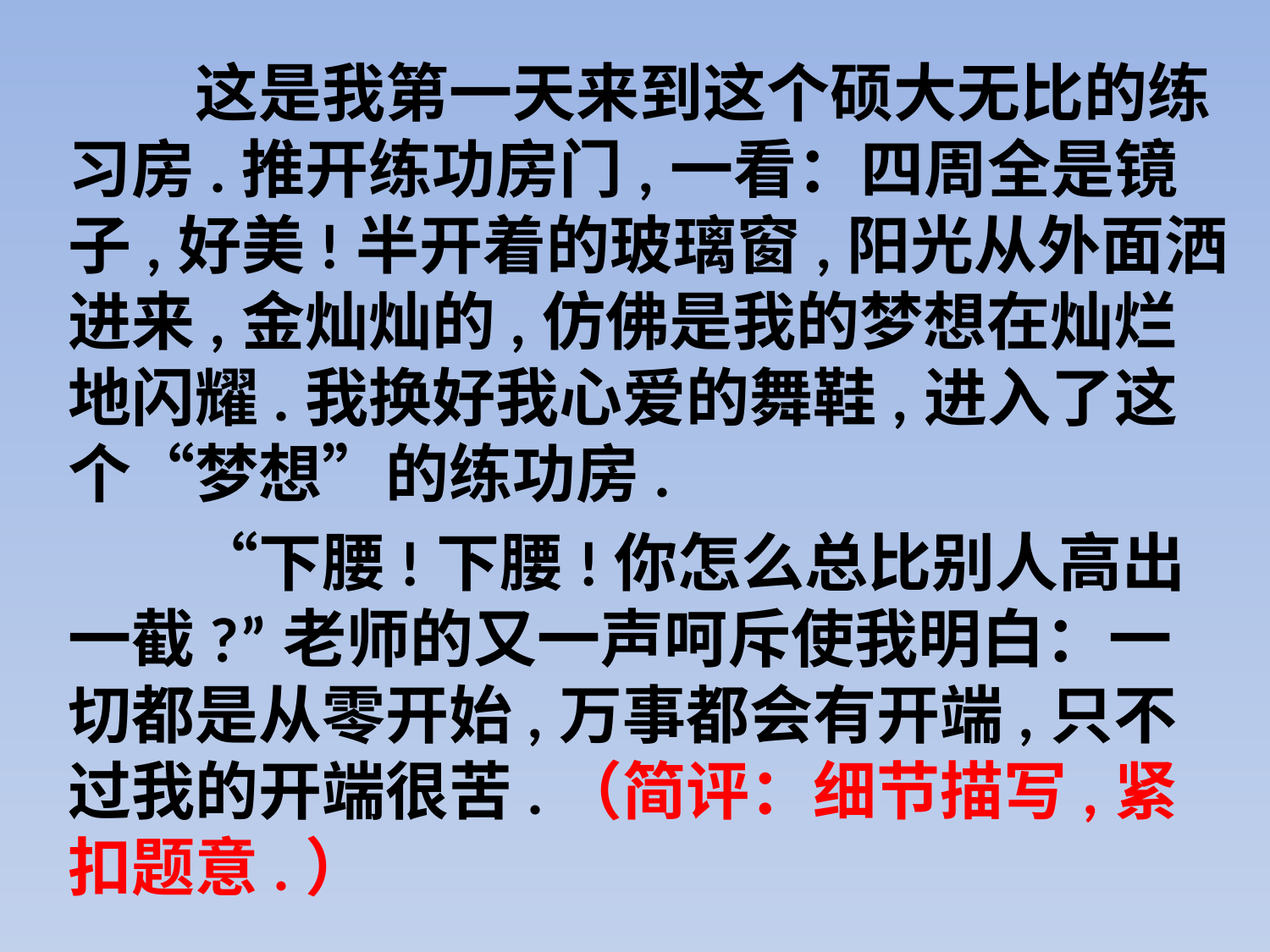

这是我第一天来到这个硕大无比的练习房.推开练功房门,一看：四周全是镜子,好美!半开着的玻璃窗,阳光从外面洒进来,金灿灿的,仿佛是我的梦想在灿烂地闪耀.我换好我心爱的舞鞋,进入了这个“梦想”的练功房.
　　“下腰!下腰!你怎么总比别人高出一截?”老师的又一声呵斥使我明白：一切都是从零开始,万事都会有开端,只不过我的开端很苦.（简评：细节描写,紧扣题意.）